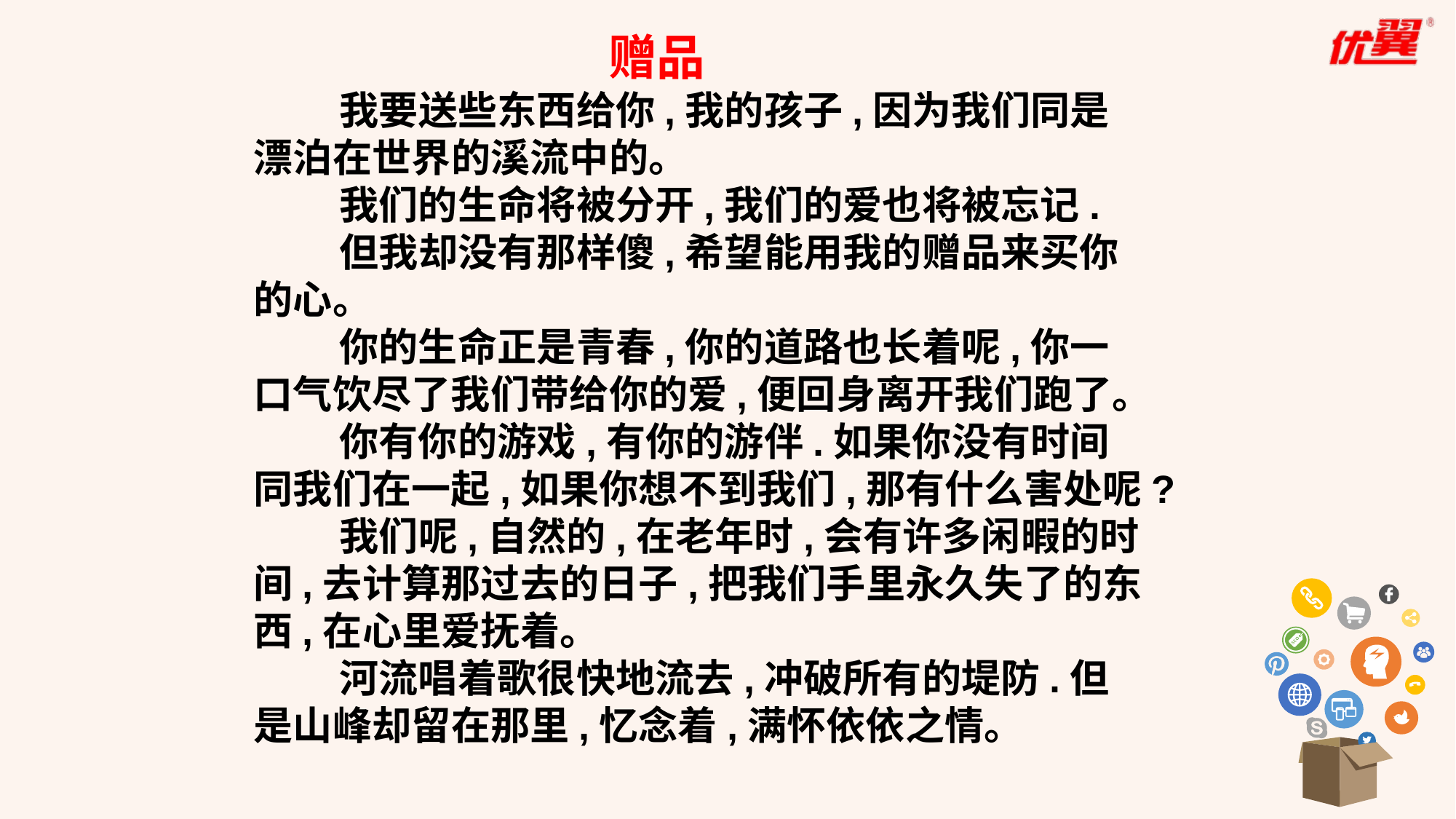

赠品
我要送些东西给你,我的孩子,因为我们同是漂泊在世界的溪流中的。
我们的生命将被分开,我们的爱也将被忘记.
但我却没有那样傻,希望能用我的赠品来买你的心。
你的生命正是青春,你的道路也长着呢,你一口气饮尽了我们带给你的爱,便回身离开我们跑了。
你有你的游戏,有你的游伴.如果你没有时间同我们在一起,如果你想不到我们,那有什么害处呢?
我们呢,自然的,在老年时,会有许多闲暇的时间,去计算那过去的日子,把我们手里永久失了的东西,在心里爱抚着。
河流唱着歌很快地流去,冲破所有的堤防.但是山峰却留在那里,忆念着,满怀依依之情。